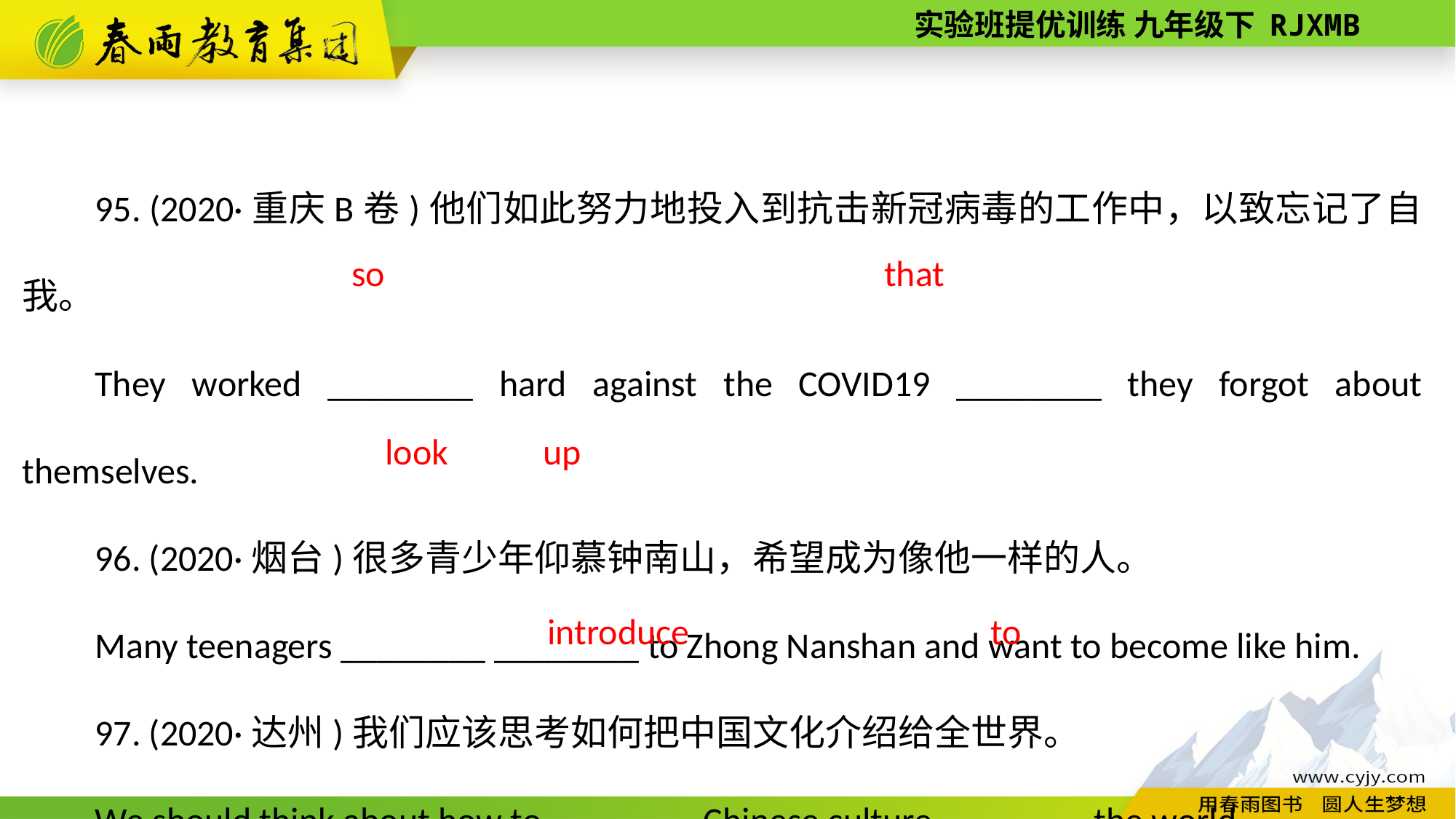

95. (2020·重庆B卷)他们如此努力地投入到抗击新冠病毒的工作中，以致忘记了自我。
They worked ________ hard against the COVID­19 ________ they forgot about themselves.
96. (2020·烟台)很多青少年仰慕钟南山，希望成为像他一样的人。
Many teenagers ________ ________ to Zhong Nanshan and want to become like him.
97. (2020·达州)我们应该思考如何把中国文化介绍给全世界。
We should think about how to ________ Chinese culture ________ the world.
 so
that
 up
look
to
introduce